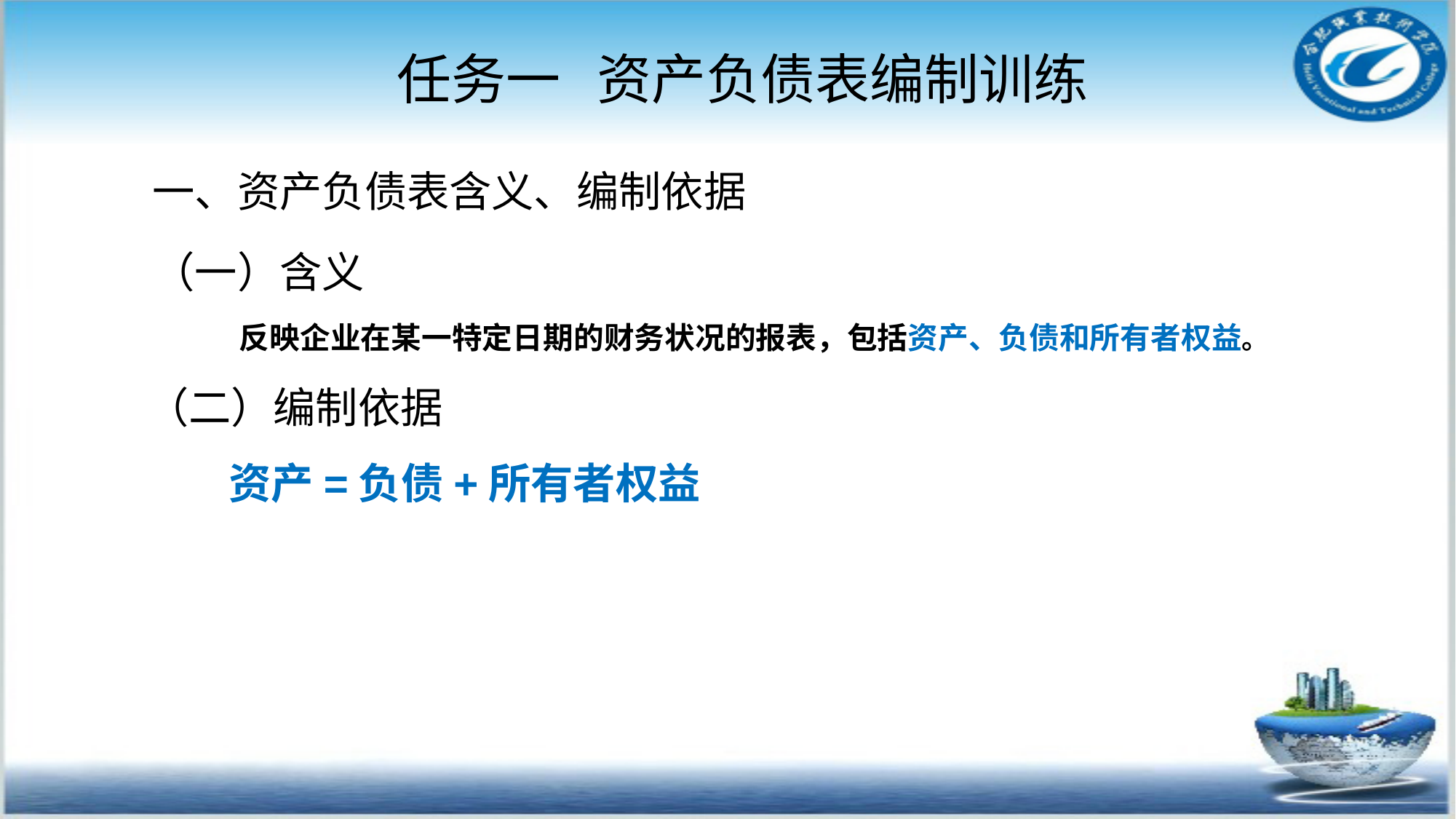

# 任务一   资产负债表编制训练
一、资产负债表含义、编制依据
（一）含义
              反映企业在某一特定日期的财务状况的报表，包括资产、负债和所有者权益。
（二）编制依据
         资产=负债+所有者权益